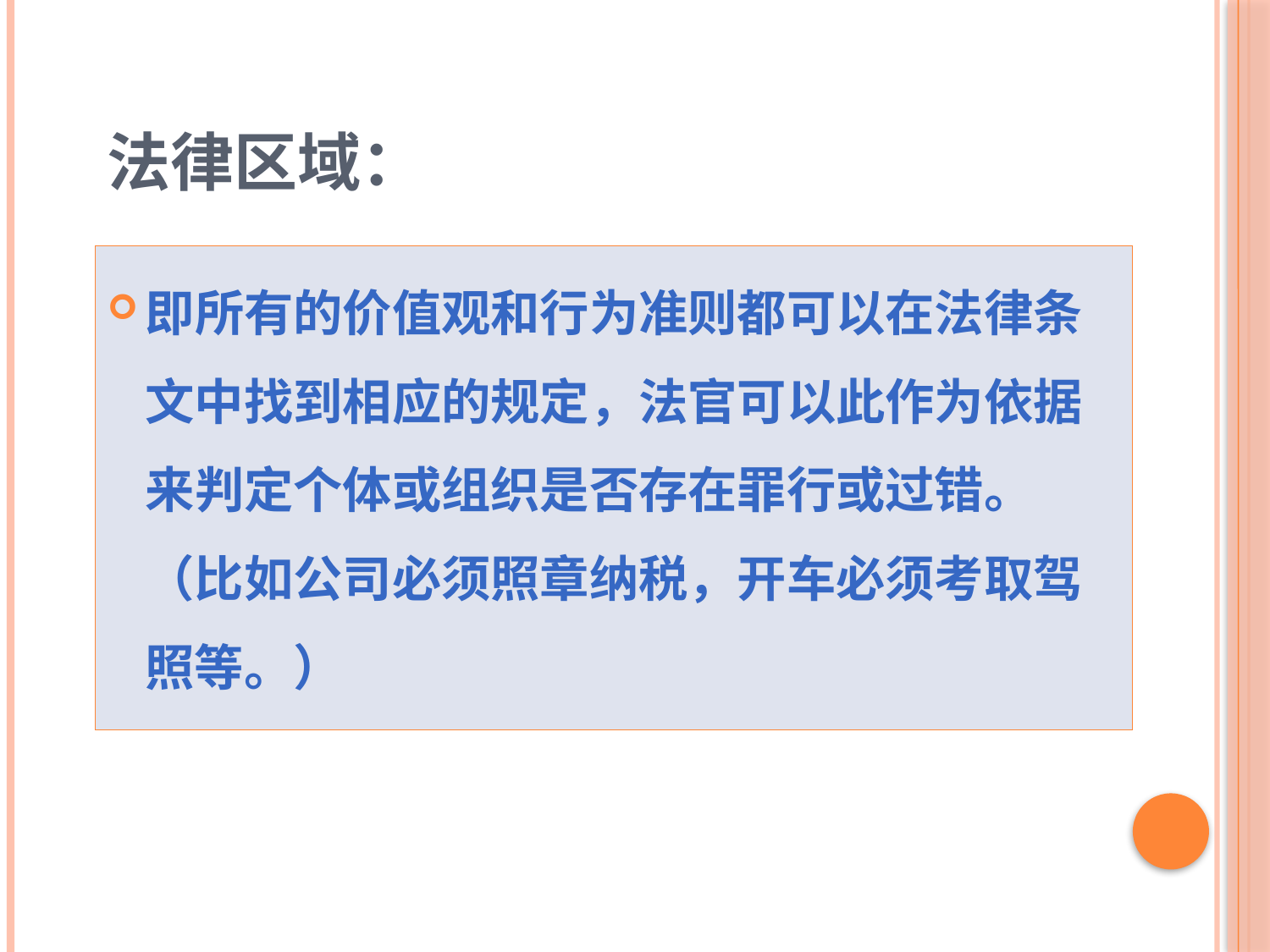

# 法律区域：
即所有的价值观和行为准则都可以在法律条文中找到相应的规定，法官可以此作为依据来判定个体或组织是否存在罪行或过错。（比如公司必须照章纳税，开车必须考取驾照等。）